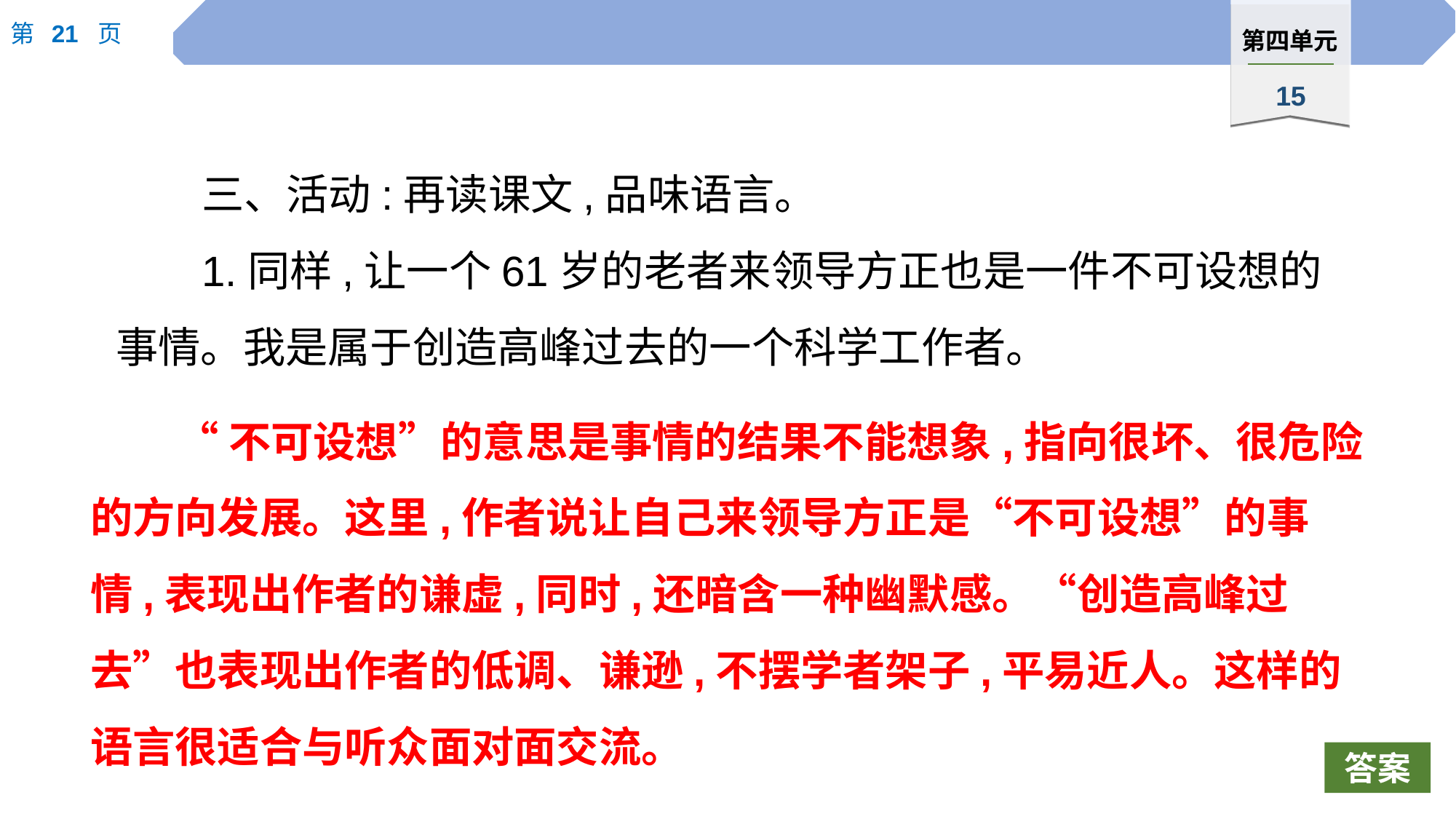

三、活动:再读课文,品味语言。
1.同样,让一个61岁的老者来领导方正也是一件不可设想的事情。我是属于创造高峰过去的一个科学工作者。
“不可设想”的意思是事情的结果不能想象,指向很坏、很危险的方向发展。这里,作者说让自己来领导方正是“不可设想”的事情,表现出作者的谦虚,同时,还暗含一种幽默感。“创造高峰过去”也表现出作者的低调、谦逊,不摆学者架子,平易近人。这样的语言很适合与听众面对面交流。
答案